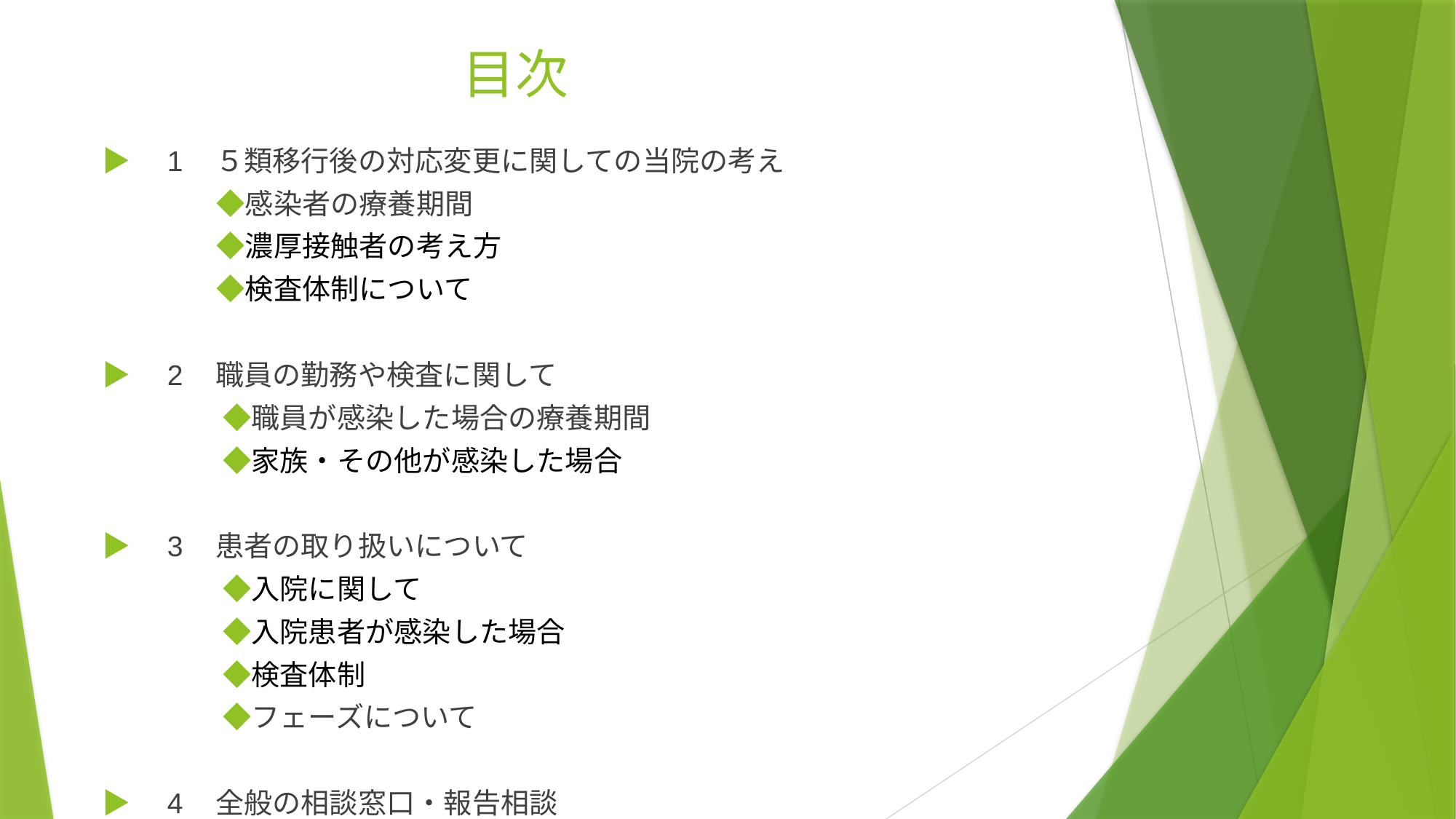

# 目次

▶　1　５類移行後の対応変更に関しての当院の考え
　　　　◆感染者の療養期間
　　　　◆濃厚接触者の考え方
　　　　◆検査体制について

▶　2　職員の勤務や検査に関して
　　　　 ◆職員が感染した場合の療養期間
　　　　 ◆家族・その他が感染した場合

▶　3　患者の取り扱いについて
　　　　 ◆入院に関して
　　　　 ◆入院患者が感染した場合
　　　　 ◆検査体制
　　　　 ◆フェーズについて

▶　4　全般の相談窓口・報告相談